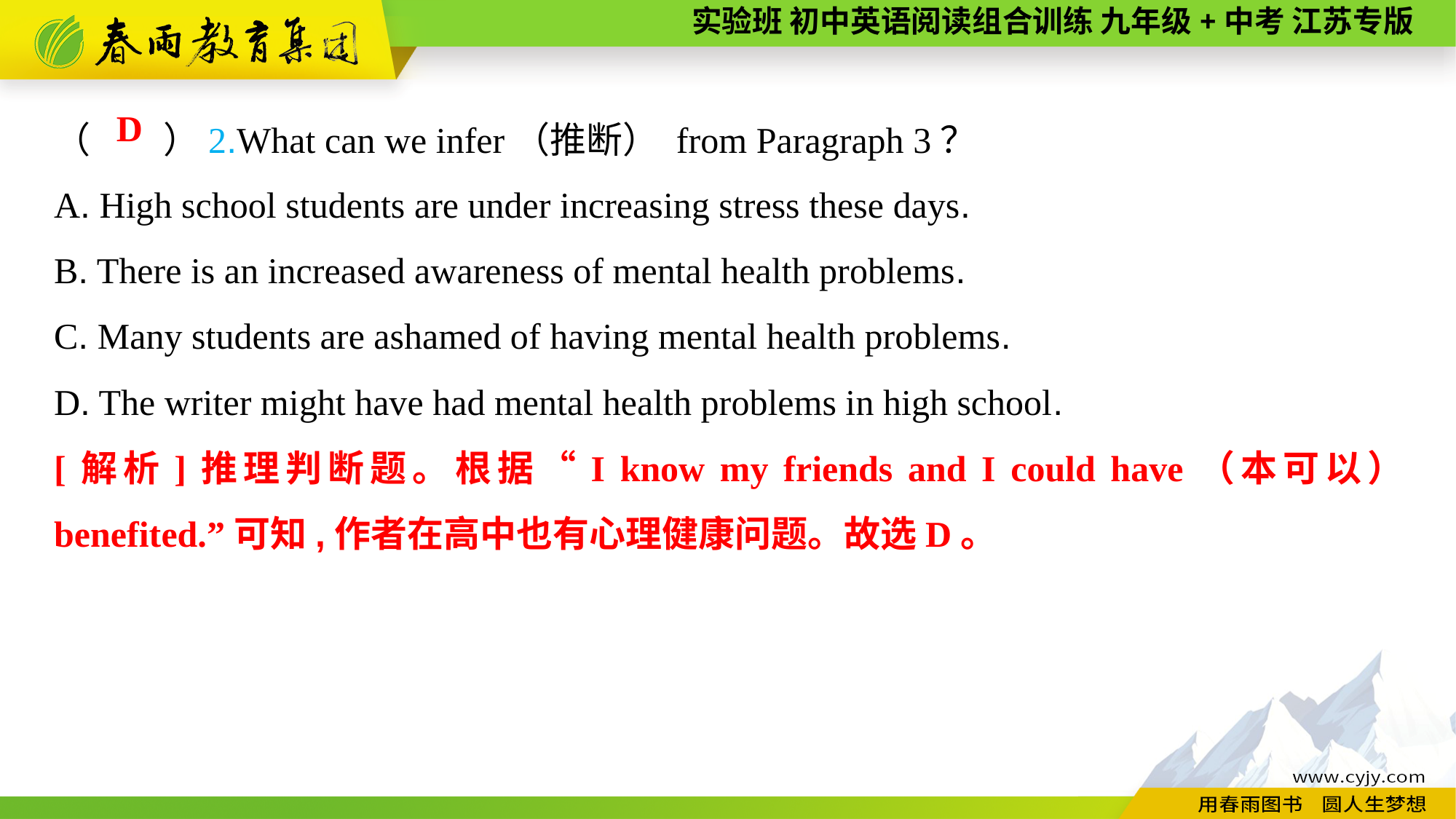

（　　）2.What can we infer（推断） from Paragraph 3？
A. High school students are under increasing stress these days.
B. There is an increased awareness of mental health problems.
C. Many students are ashamed of having mental health problems.
D. The writer might have had mental health problems in high school.
D
[解析]推理判断题。根据“I know my friends and I could have（本可以） benefited.”可知,作者在高中也有心理健康问题。故选D。